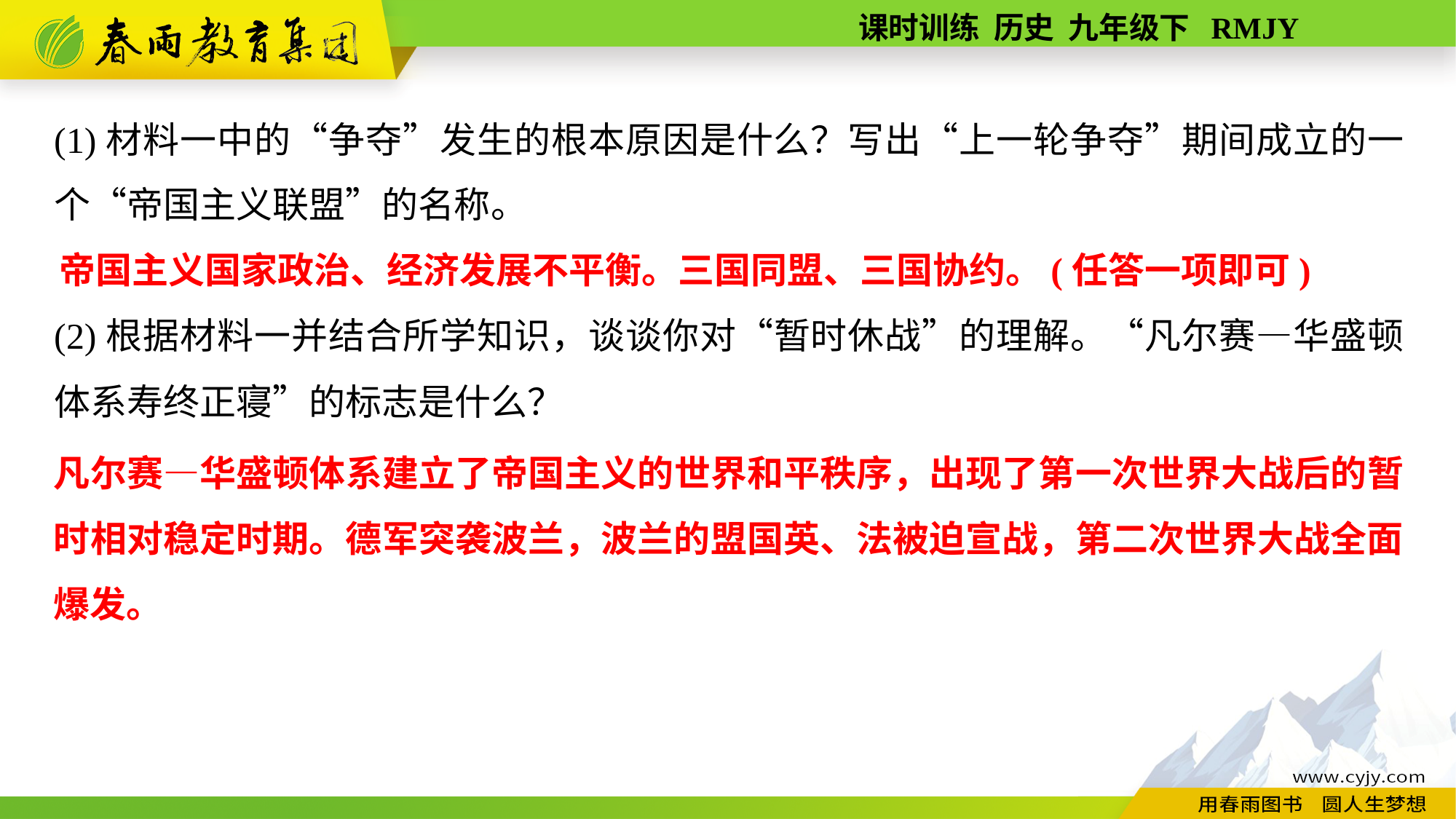

(1)材料一中的“争夺”发生的根本原因是什么？写出“上一轮争夺”期间成立的一个“帝国主义联盟”的名称。

(2)根据材料一并结合所学知识，谈谈你对“暂时休战”的理解。“凡尔赛—华盛顿体系寿终正寝”的标志是什么？
帝国主义国家政治、经济发展不平衡。三国同盟、三国协约。(任答一项即可)
凡尔赛—华盛顿体系建立了帝国主义的世界和平秩序，出现了第一次世界大战后的暂时相对稳定时期。德军突袭波兰，波兰的盟国英、法被迫宣战，第二次世界大战全面爆发。